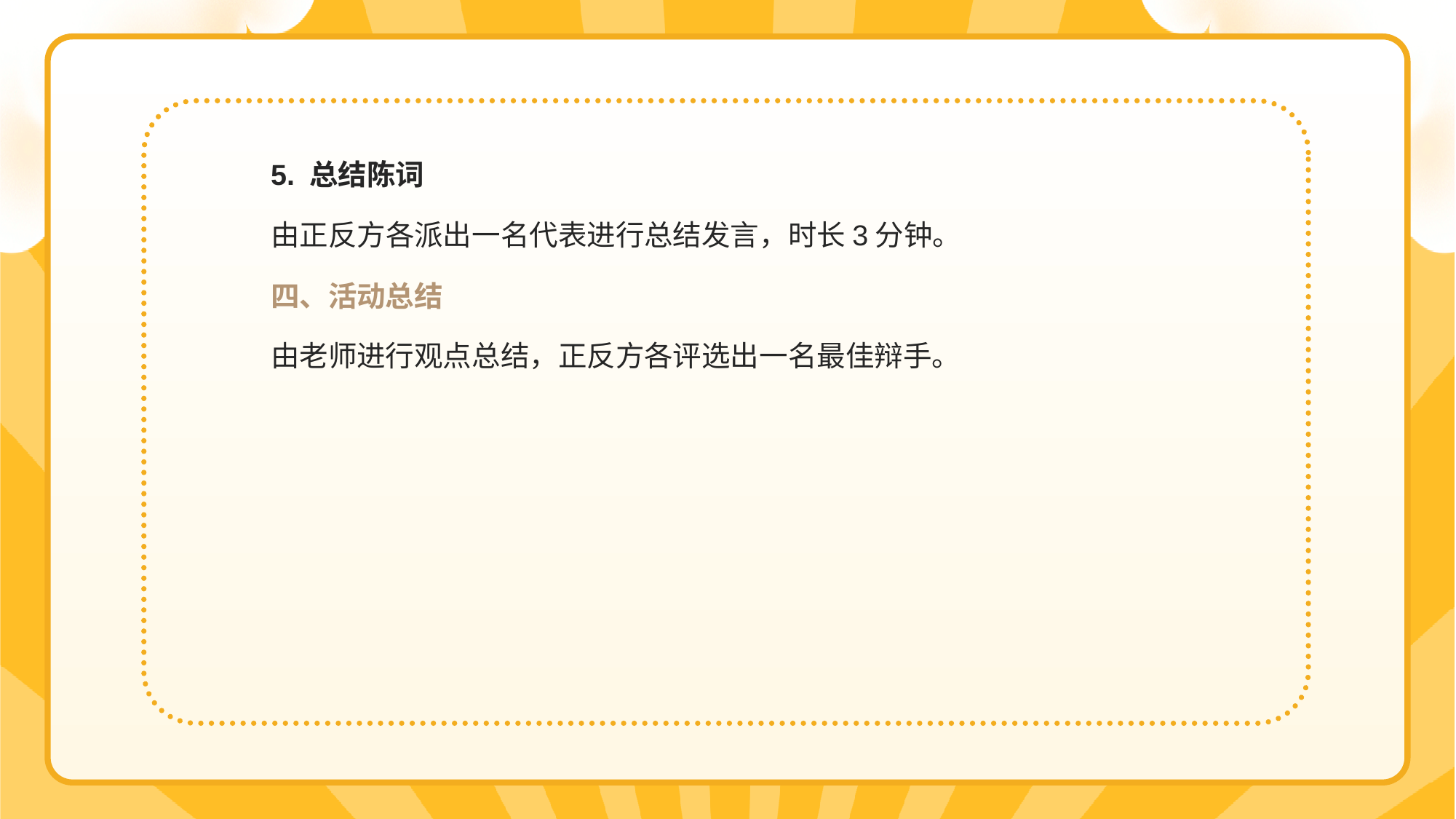

5. 总结陈词
由正反方各派出一名代表进行总结发言，时长3分钟。
四、活动总结
由老师进行观点总结，正反方各评选出一名最佳辩手。